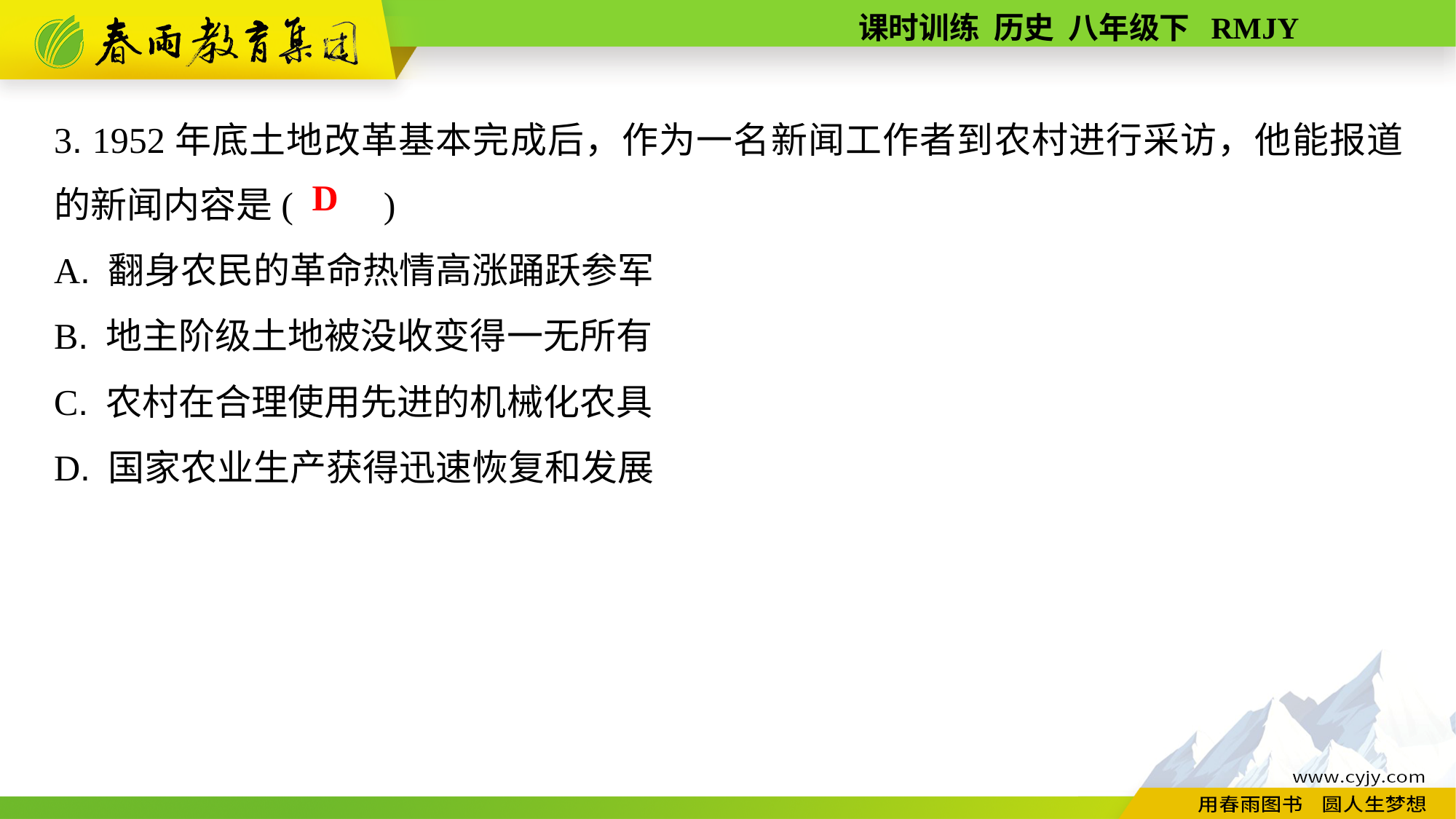

3. 1952年底土地改革基本完成后，作为一名新闻工作者到农村进行采访，他能报道的新闻内容是(　　)
A. 翻身农民的革命热情高涨踊跃参军
B. 地主阶级土地被没收变得一无所有
C. 农村在合理使用先进的机械化农具
D. 国家农业生产获得迅速恢复和发展
D